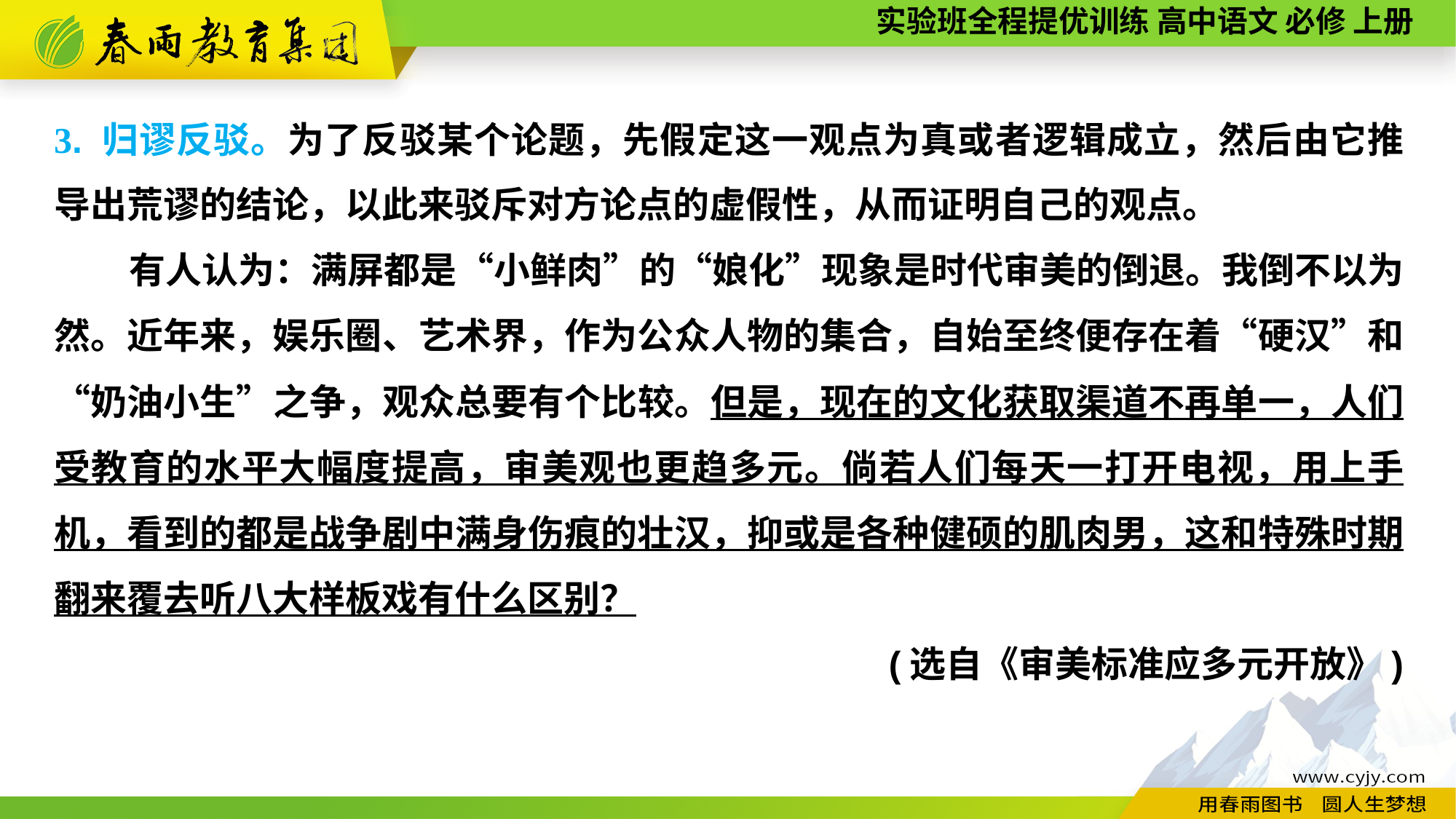

3. 归谬反驳。为了反驳某个论题，先假定这一观点为真或者逻辑成立，然后由它推导出荒谬的结论，以此来驳斥对方论点的虚假性，从而证明自己的观点。
有人认为：满屏都是“小鲜肉”的“娘化”现象是时代审美的倒退。我倒不以为然。近年来，娱乐圈、艺术界，作为公众人物的集合，自始至终便存在着“硬汉”和“奶油小生”之争，观众总要有个比较。但是，现在的文化获取渠道不再单一，人们受教育的水平大幅度提高，审美观也更趋多元。倘若人们每天一打开电视，用上手机，看到的都是战争剧中满身伤痕的壮汉，抑或是各种健硕的肌肉男，这和特殊时期翻来覆去听八大样板戏有什么区别？
(选自《审美标准应多元开放》)